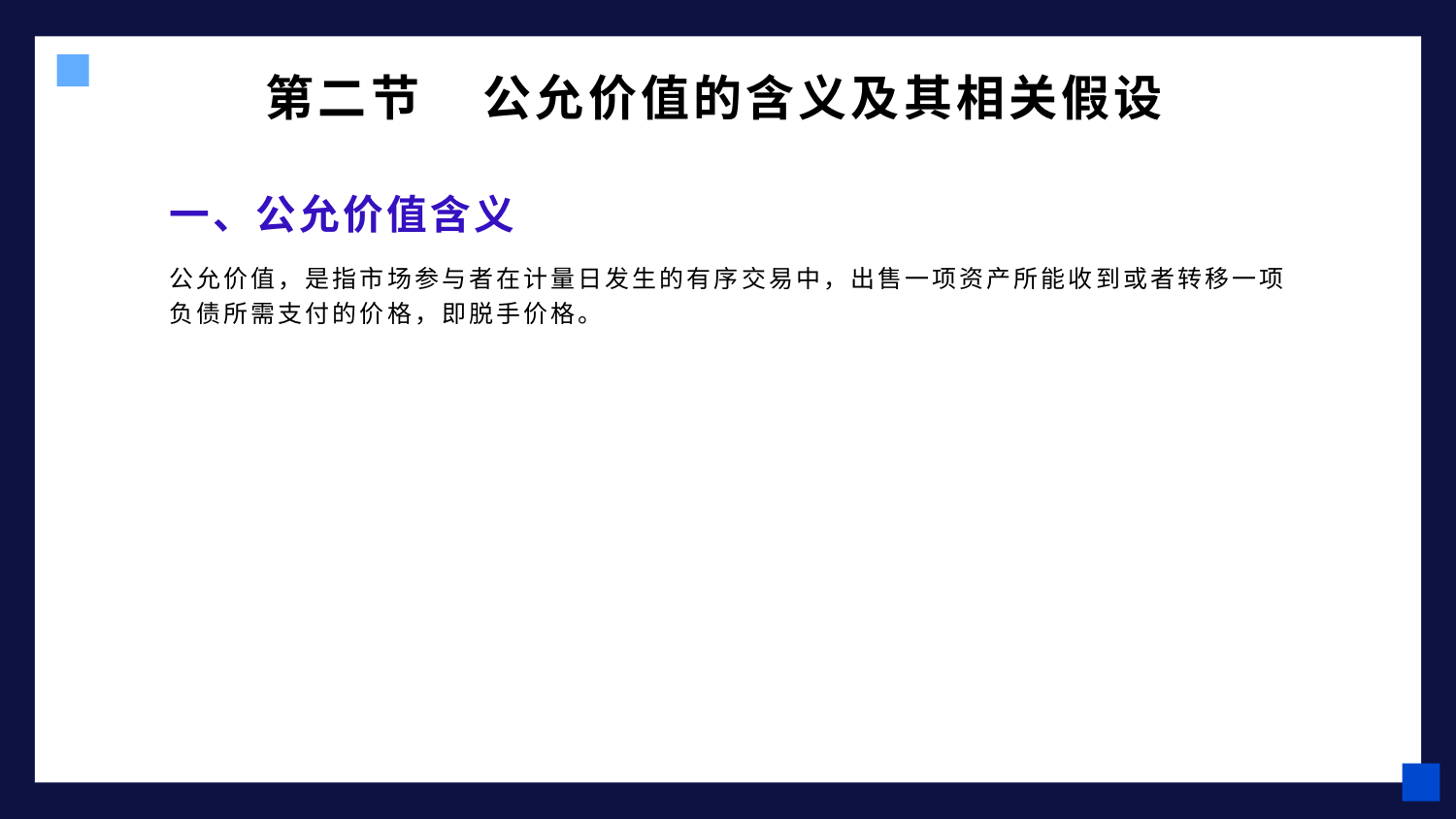

# 第二节    公允价值的含义及其相关假设
一、公允价值含义
公允价值，是指市场参与者在计量日发生的有序交易中，出售一项资产所能收到或者转移一项负债所需支付的价格，即脱手价格。